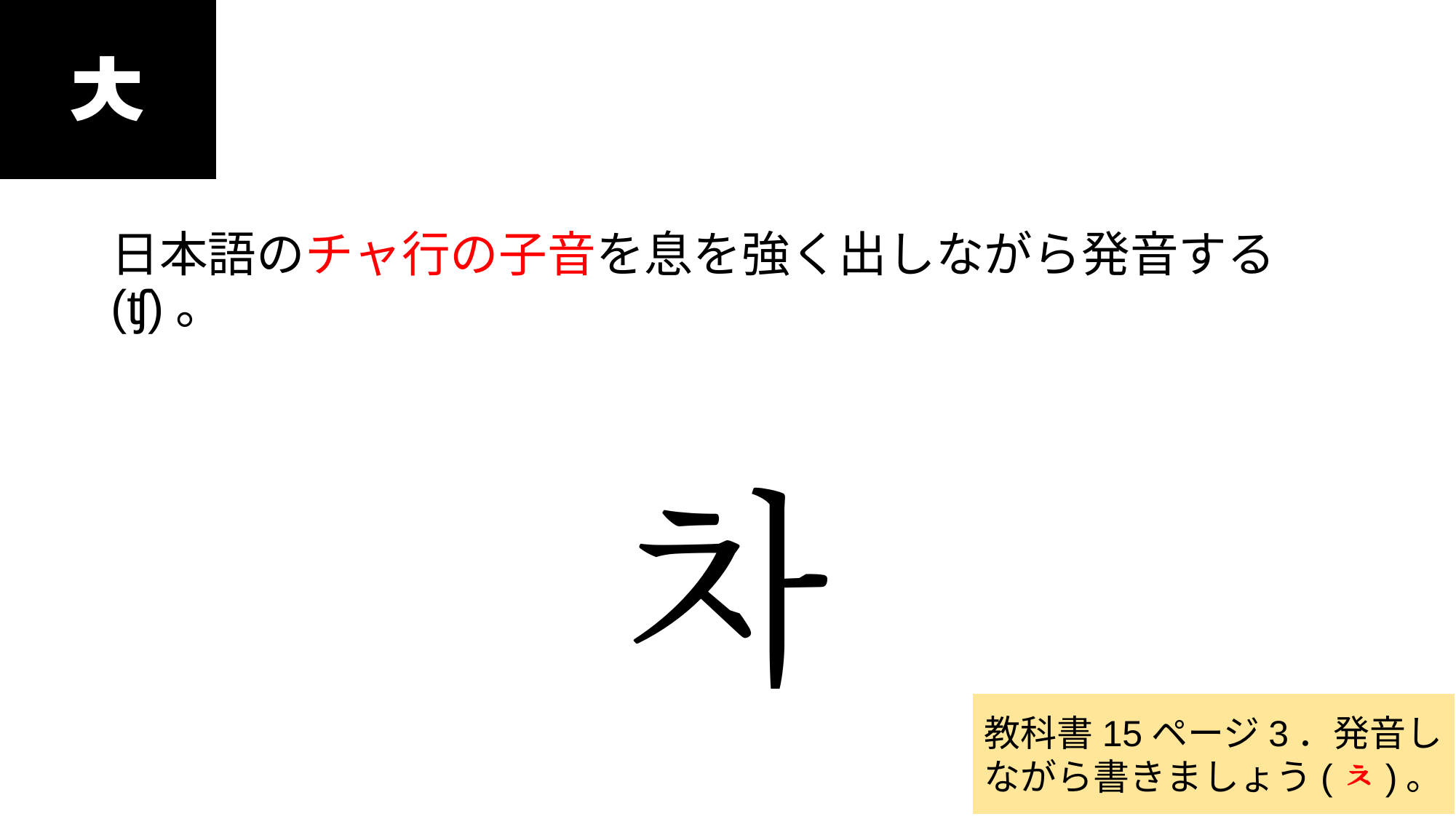

ㅊ
#

日本語のチャ行の子音を息を強く出しながら発音する(ʧ)。

차

教科書15ページ3．発音しながら書きましょう(ㅊ)。